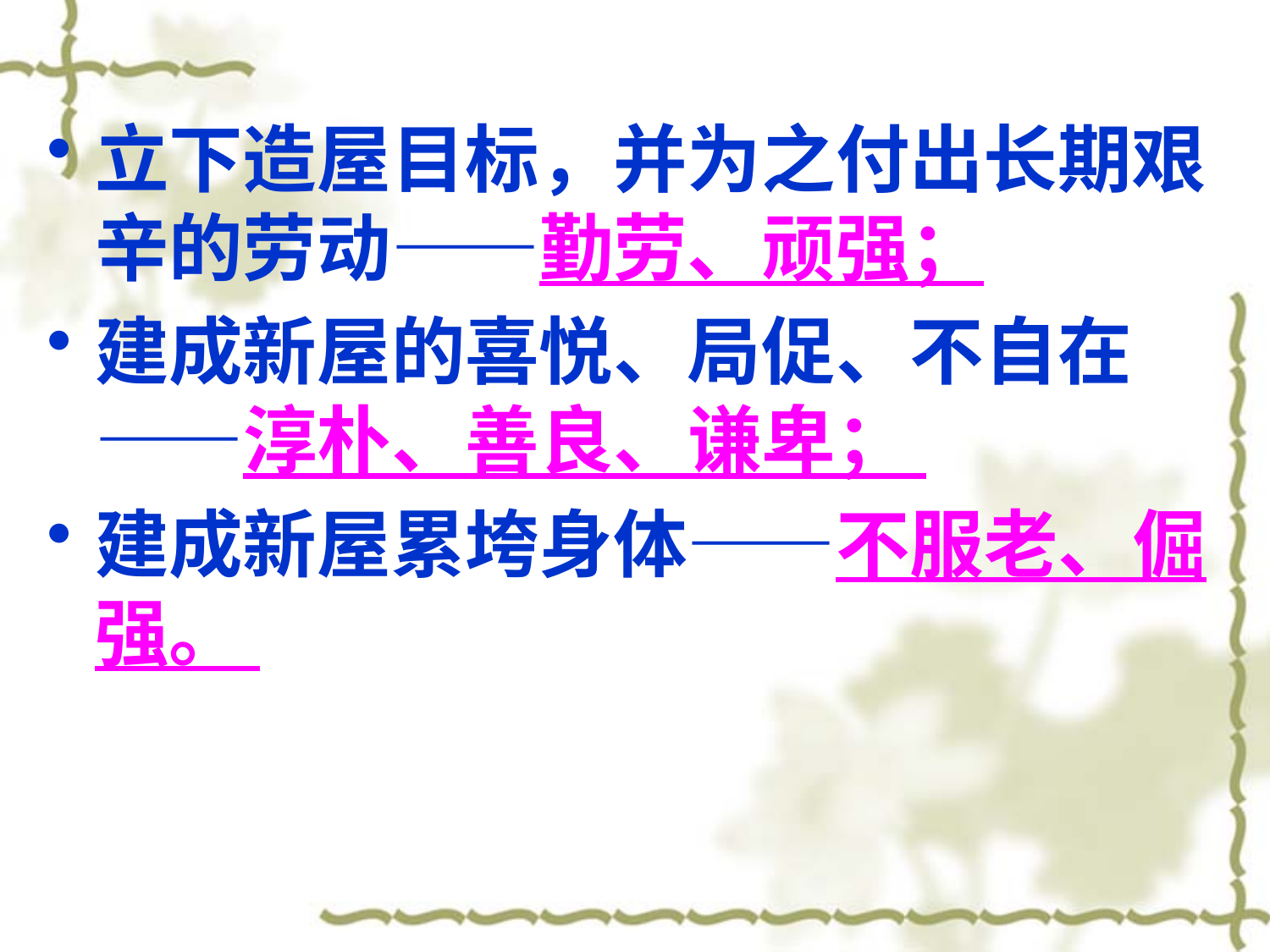

立下造屋目标，并为之付出长期艰辛的劳动——勤劳、顽强；
建成新屋的喜悦、局促、不自在——淳朴、善良、谦卑；
建成新屋累垮身体——不服老、倔强。